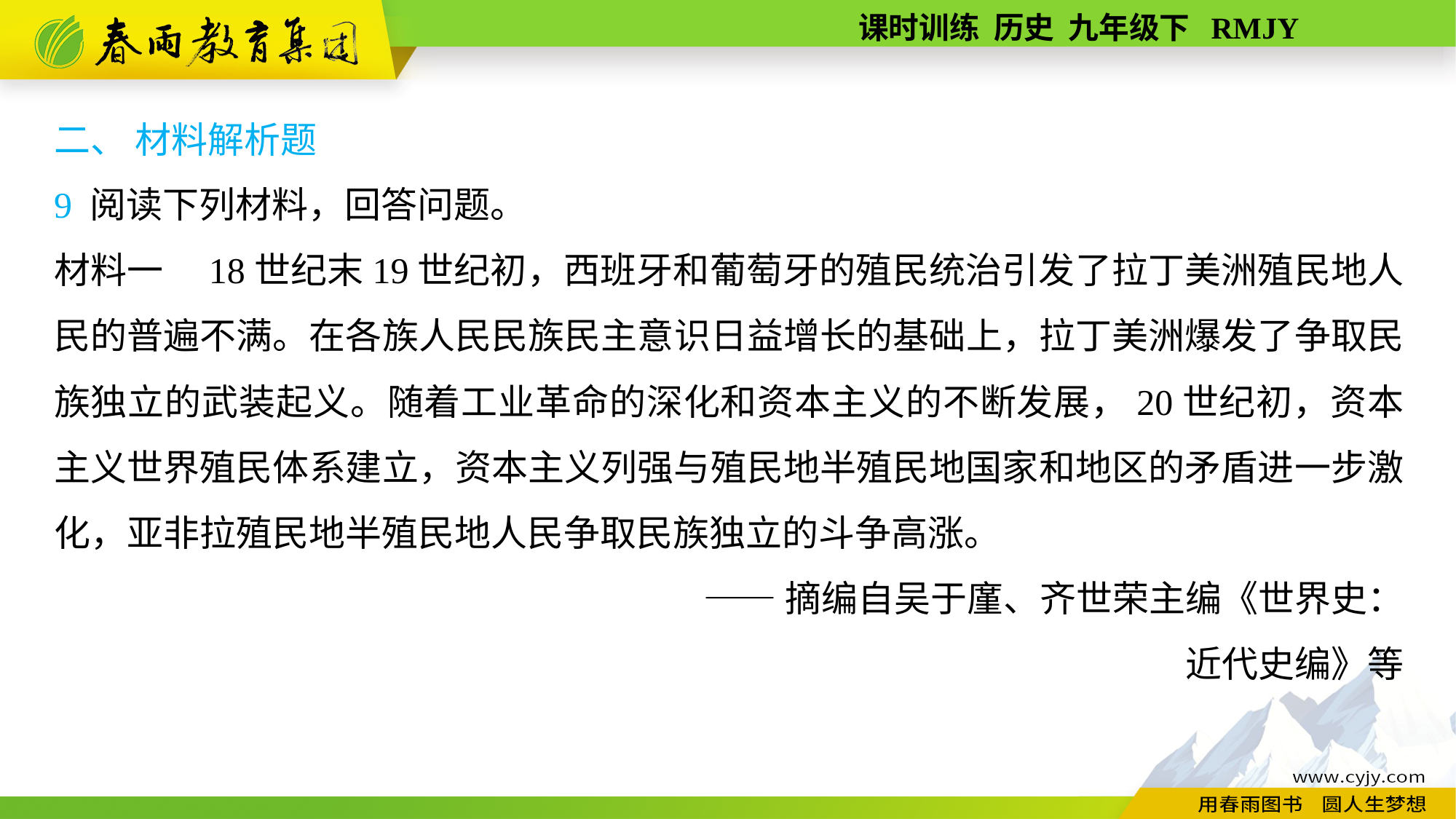

二、 材料解析题
9 阅读下列材料，回答问题。
材料一　18世纪末19世纪初，西班牙和葡萄牙的殖民统治引发了拉丁美洲殖民地人民的普遍不满。在各族人民民族民主意识日益增长的基础上，拉丁美洲爆发了争取民族独立的武装起义。随着工业革命的深化和资本主义的不断发展，20世纪初，资本主义世界殖民体系建立，资本主义列强与殖民地半殖民地国家和地区的矛盾进一步激化，亚非拉殖民地半殖民地人民争取民族独立的斗争高涨。
——摘编自吴于廑、齐世荣主编《世界史：
近代史编》等